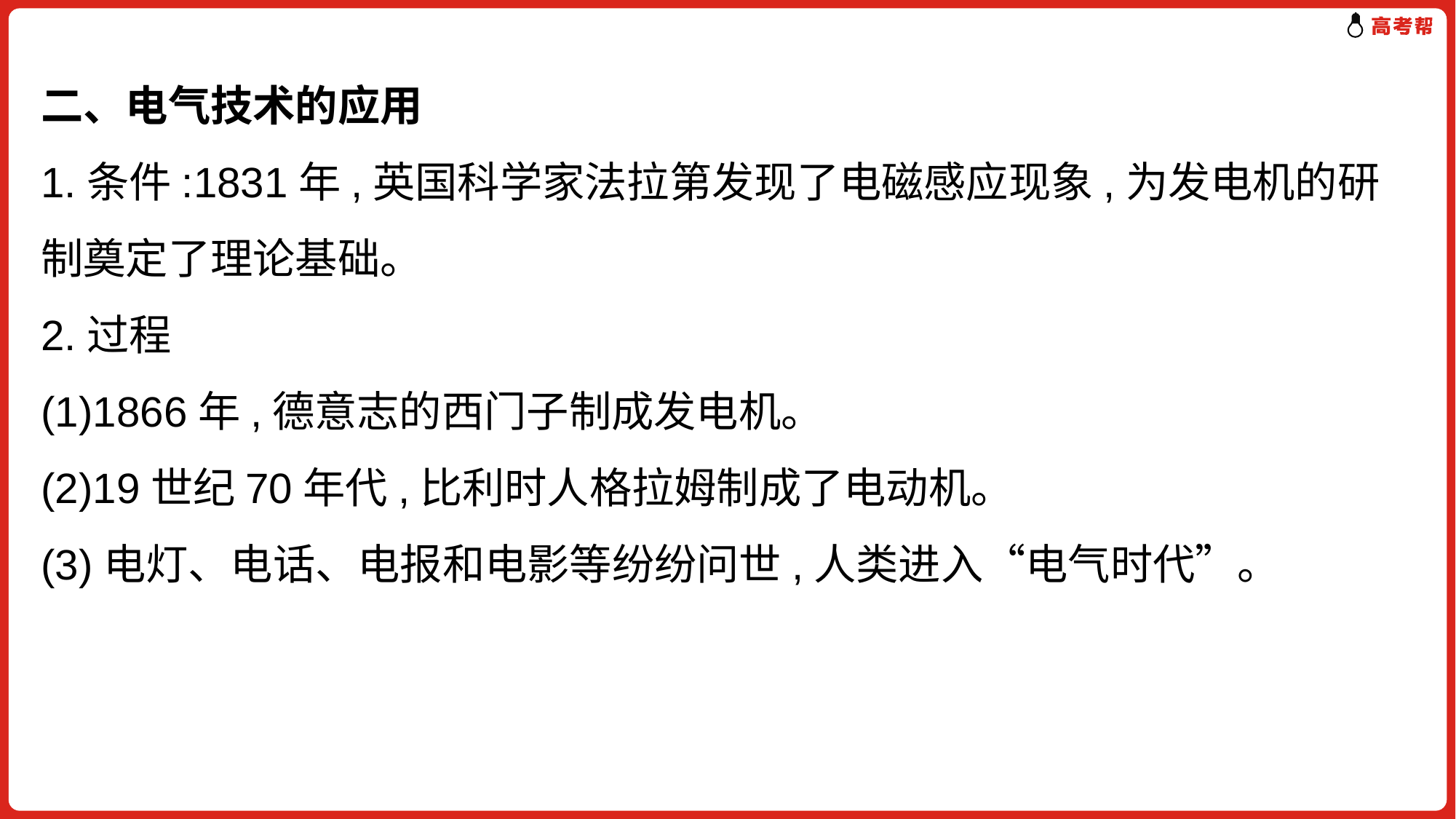

# 二、电气技术的应用 1.条件:1831年,英国科学家法拉第发现了电磁感应现象,为发电机的研制奠定了理论基础。 2.过程 (1)1866年,德意志的西门子制成发电机。 (2)19世纪70年代,比利时人格拉姆制成了电动机。 (3)电灯、电话、电报和电影等纷纷问世,人类进入“电气时代”。